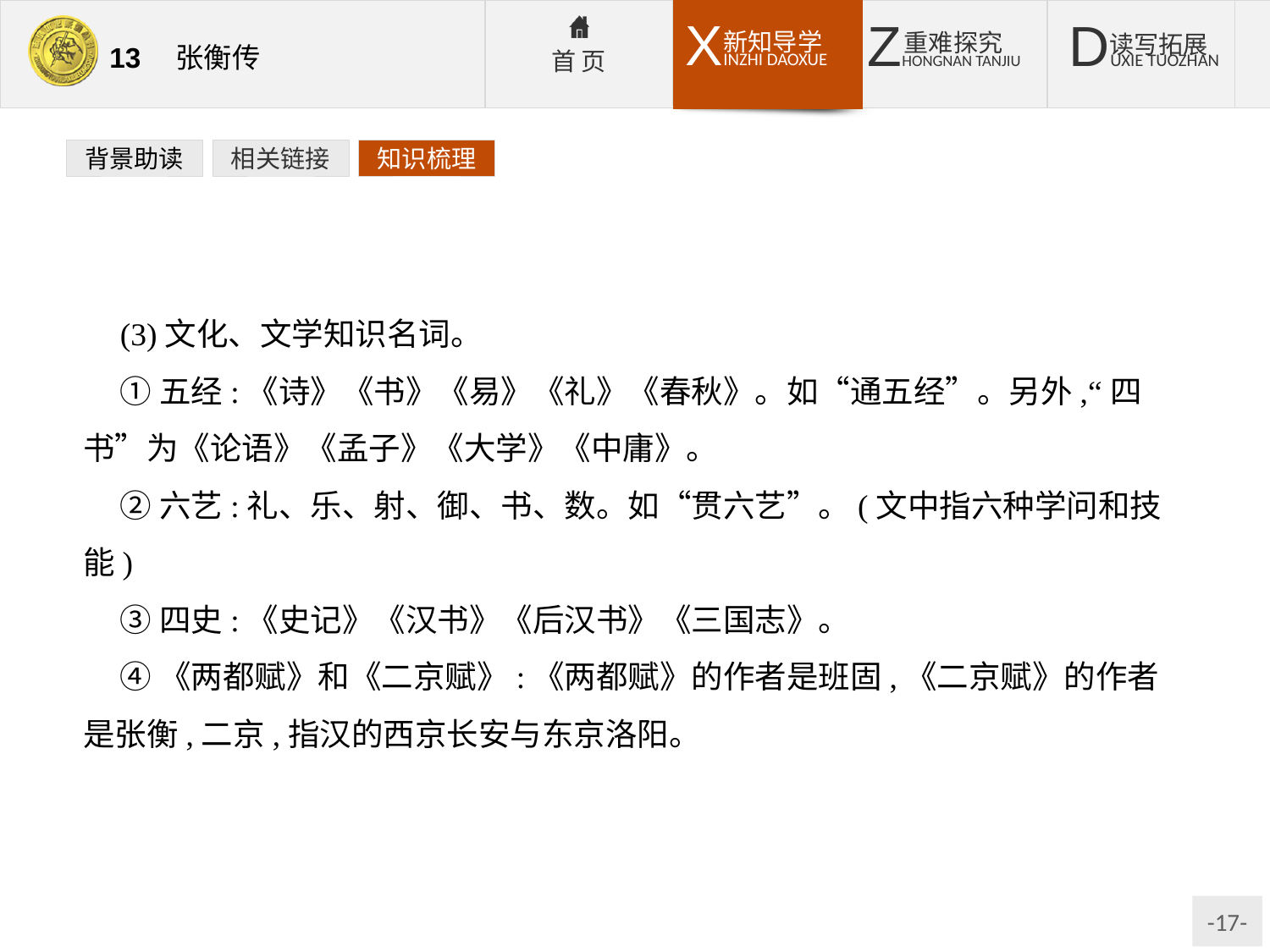

背景助读
相关链接
知识梳理
(3)文化、文学知识名词。
①五经:《诗》《书》《易》《礼》《春秋》。如“通五经”。另外,“四书”为《论语》《孟子》《大学》《中庸》。
②六艺:礼、乐、射、御、书、数。如“贯六艺”。(文中指六种学问和技能)
③四史:《史记》《汉书》《后汉书》《三国志》。
④《两都赋》和《二京赋》:《两都赋》的作者是班固,《二京赋》的作者是张衡,二京,指汉的西京长安与东京洛阳。